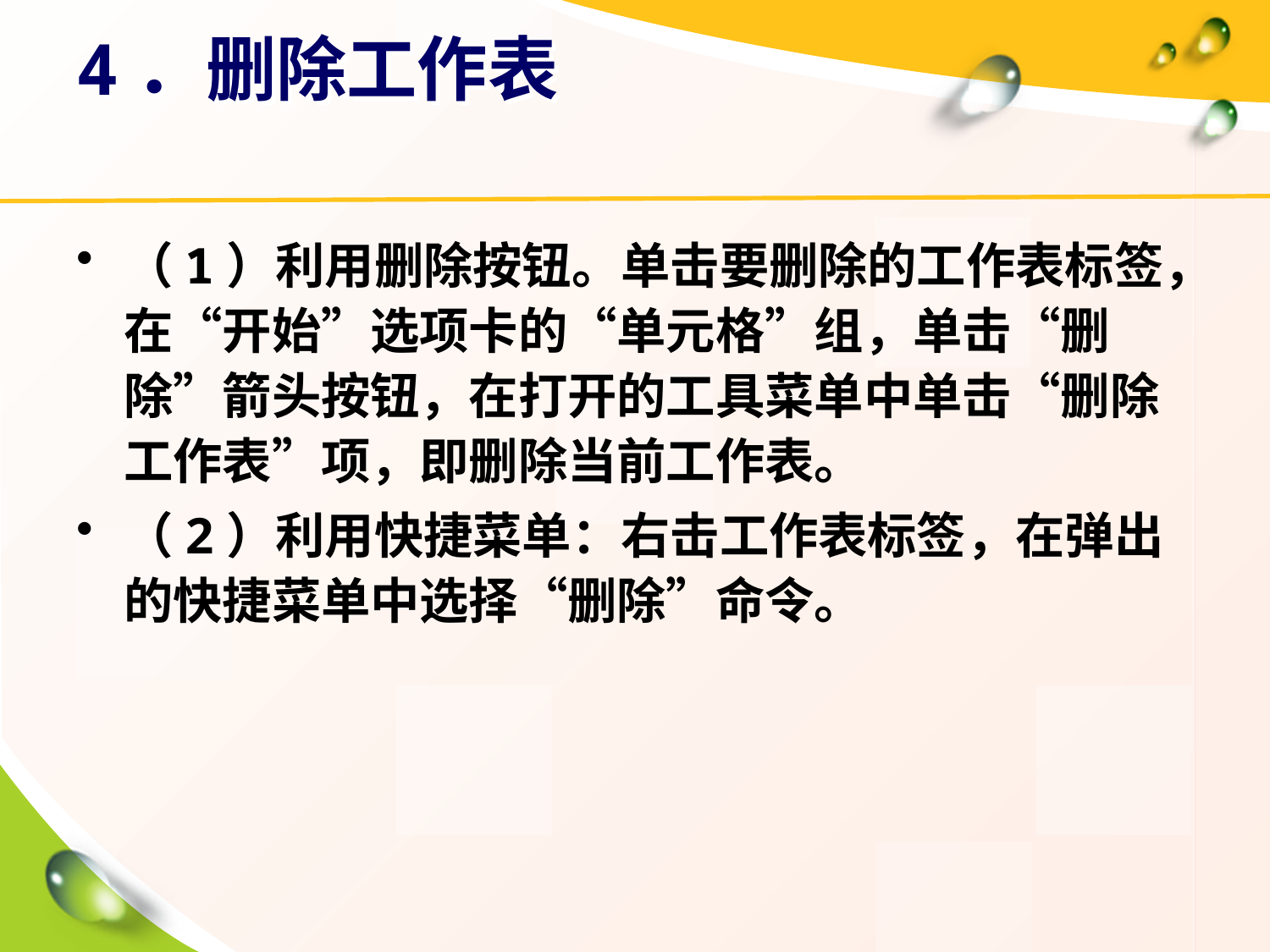

# 4．删除工作表
（1）利用删除按钮。单击要删除的工作表标签，在“开始”选项卡的“单元格”组，单击“删除”箭头按钮，在打开的工具菜单中单击“删除工作表”项，即删除当前工作表。
（2）利用快捷菜单：右击工作表标签，在弹出的快捷菜单中选择“删除”命令。